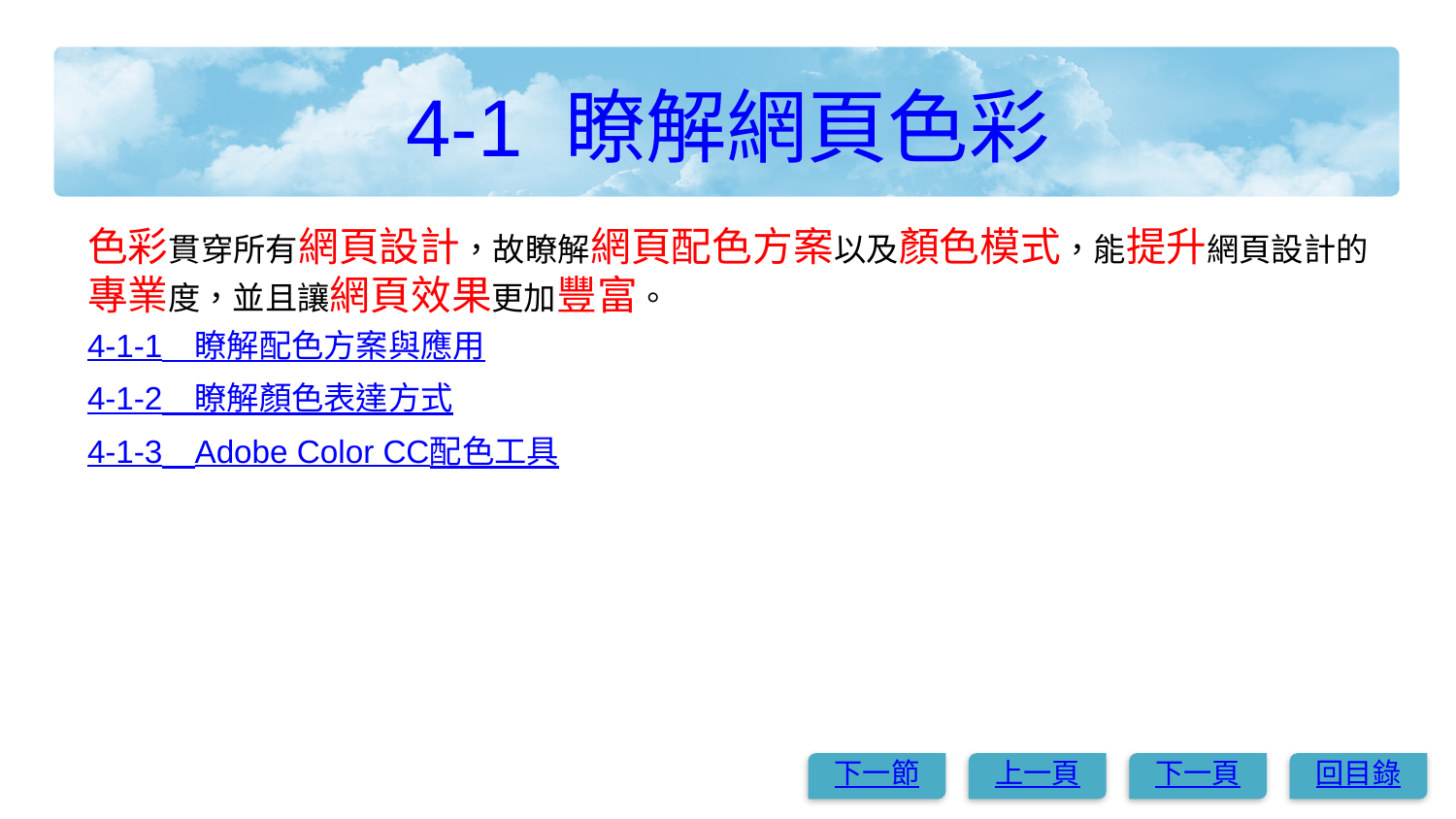

# 4-1 瞭解網頁色彩
色彩貫穿所有網頁設計，故瞭解網頁配色方案以及顏色模式，能提升網頁設計的專業度，並且讓網頁效果更加豐富。
4-1-1　瞭解配色方案與應用
4-1-2　瞭解顏色表達方式
4-1-3　Adobe Color CC配色工具
下一節
上一頁
下一頁
回目錄